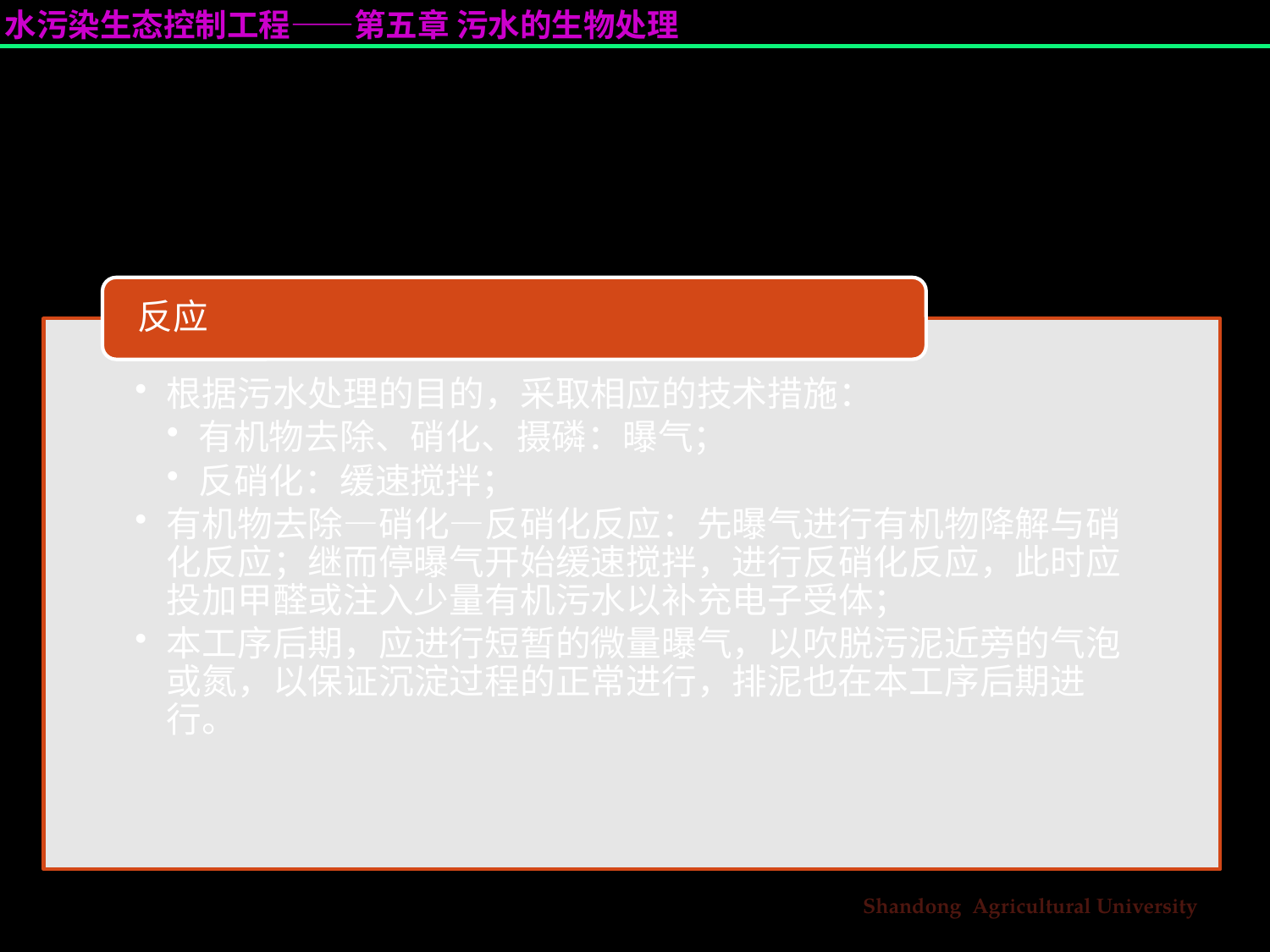

#
根据污水处理的目的，采取相应的技术措施：
有机物去除、硝化、摄磷：曝气；
反硝化：缓速搅拌；
有机物去除—硝化—反硝化反应：先曝气进行有机物降解与硝化反应；继而停曝气开始缓速搅拌，进行反硝化反应，此时应投加甲醛或注入少量有机污水以补充电子受体；
本工序后期，应进行短暂的微量曝气，以吹脱污泥近旁的气泡或氮，以保证沉淀过程的正常进行，排泥也在本工序后期进行。
反应